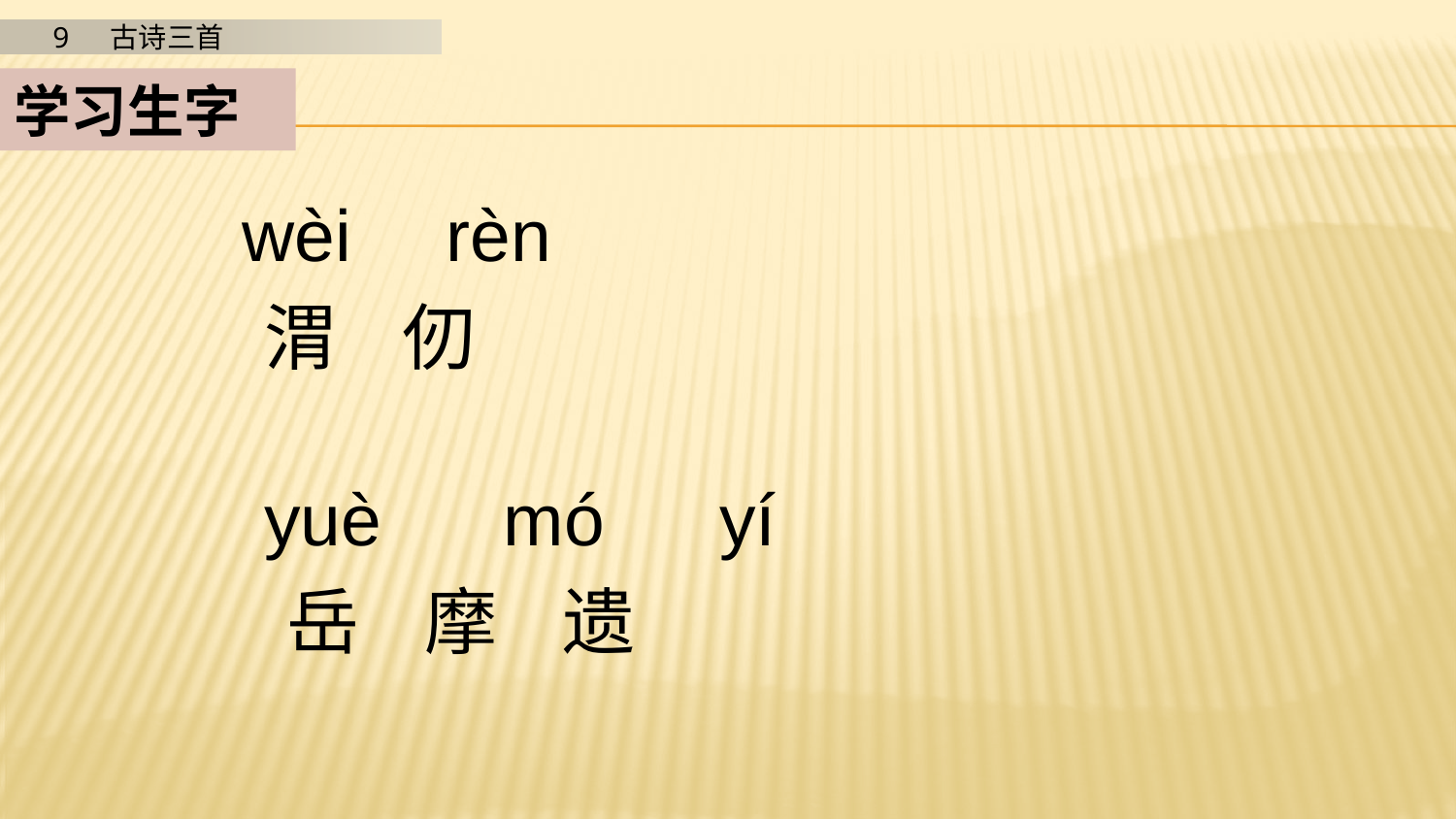

学习生字
wèi
rèn
渭    仞
yuè
mó
yí
岳    摩    遗